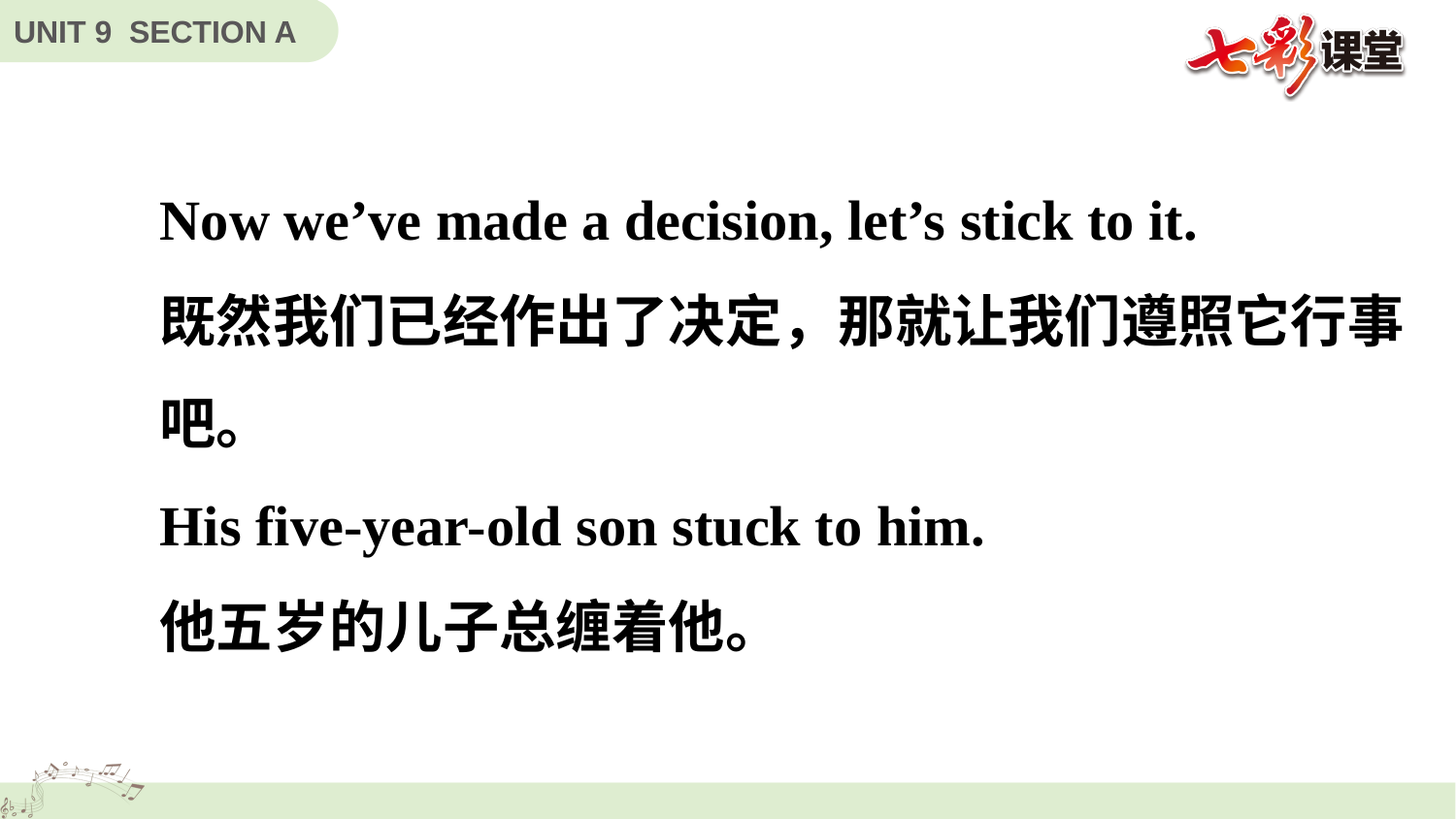

Now we’ve made a decision, let’s stick to it.
既然我们已经作出了决定，那就让我们遵照它行事吧。
His five-year-old son stuck to him.
他五岁的儿子总缠着他。